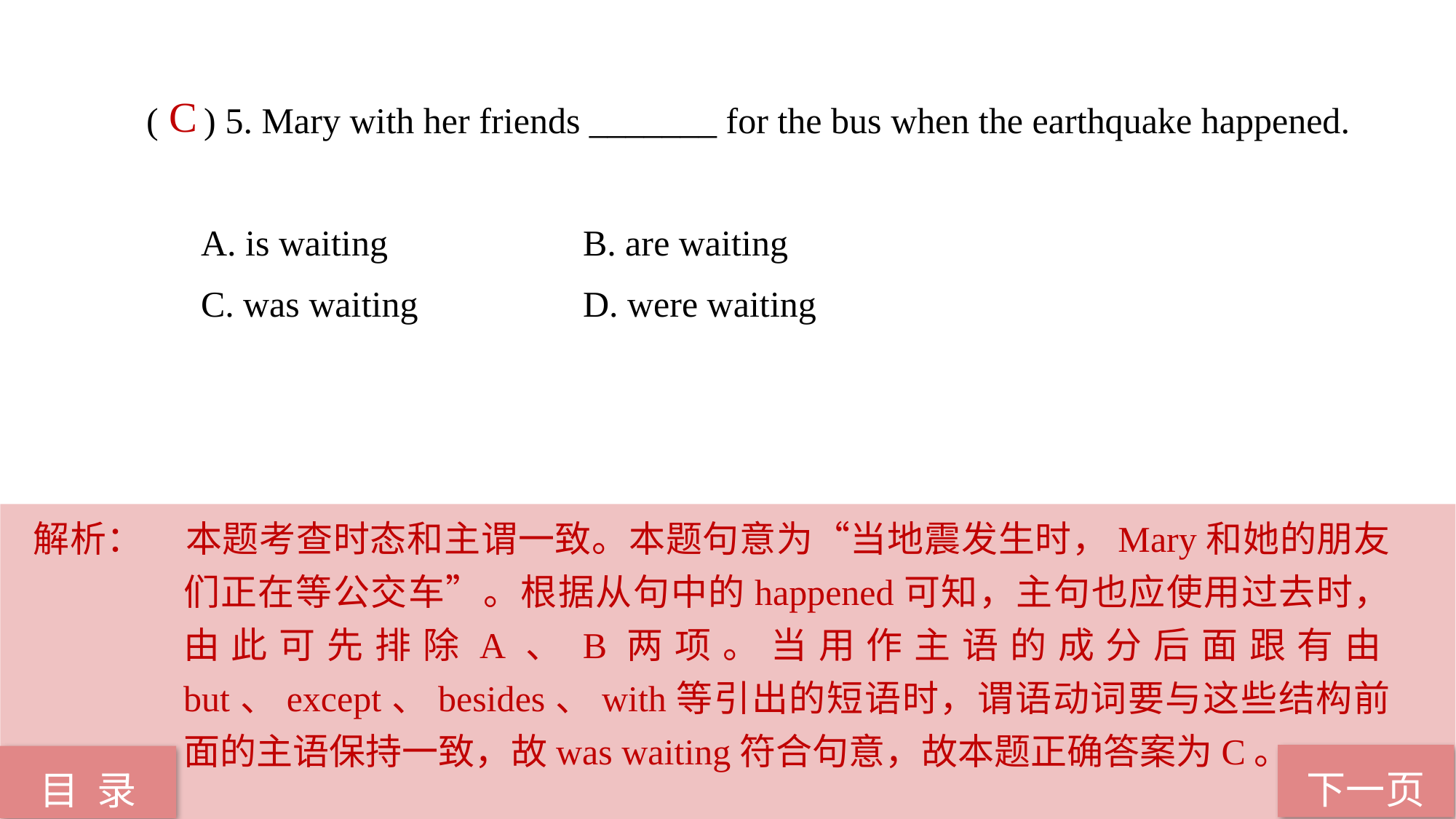

(     ) 5. Mary with her friends _______ for the bus when the earthquake happened.

A. is waiting 		B. are waiting
C. was waiting 		D. were waiting
  C
解析：	本题考查时态和主谓一致。本题句意为“当地震发生时，Mary和她的朋友们正在等公交车”。根据从句中的happened可知，主句也应使用过去时，由此可先排除A、B两项。当用作主语的成分后面跟有由but、except、besides、with等引出的短语时，谓语动词要与这些结构前面的主语保持一致，故was waiting符合句意，故本题正确答案为C。